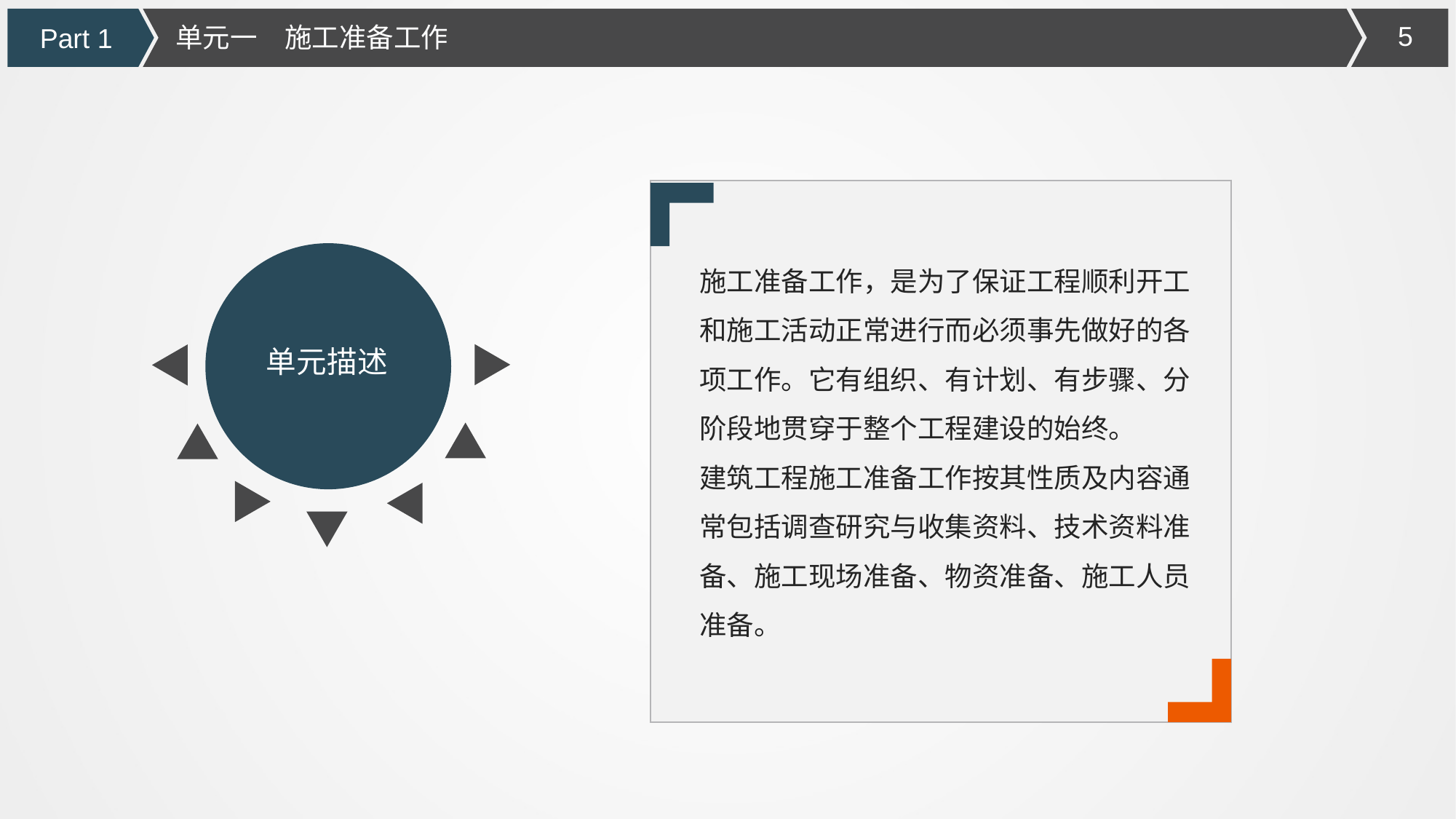

单元一　施工准备工作
Part 1

施工准备工作，是为了保证工程顺利开工和施工活动正常进行而必须事先做好的各项工作。它有组织、有计划、有步骤、分阶段地贯穿于整个工程建设的始终。
建筑工程施工准备工作按其性质及内容通常包括调查研究与收集资料、技术资料准备、施工现场准备、物资准备、施工人员准备。

单元描述